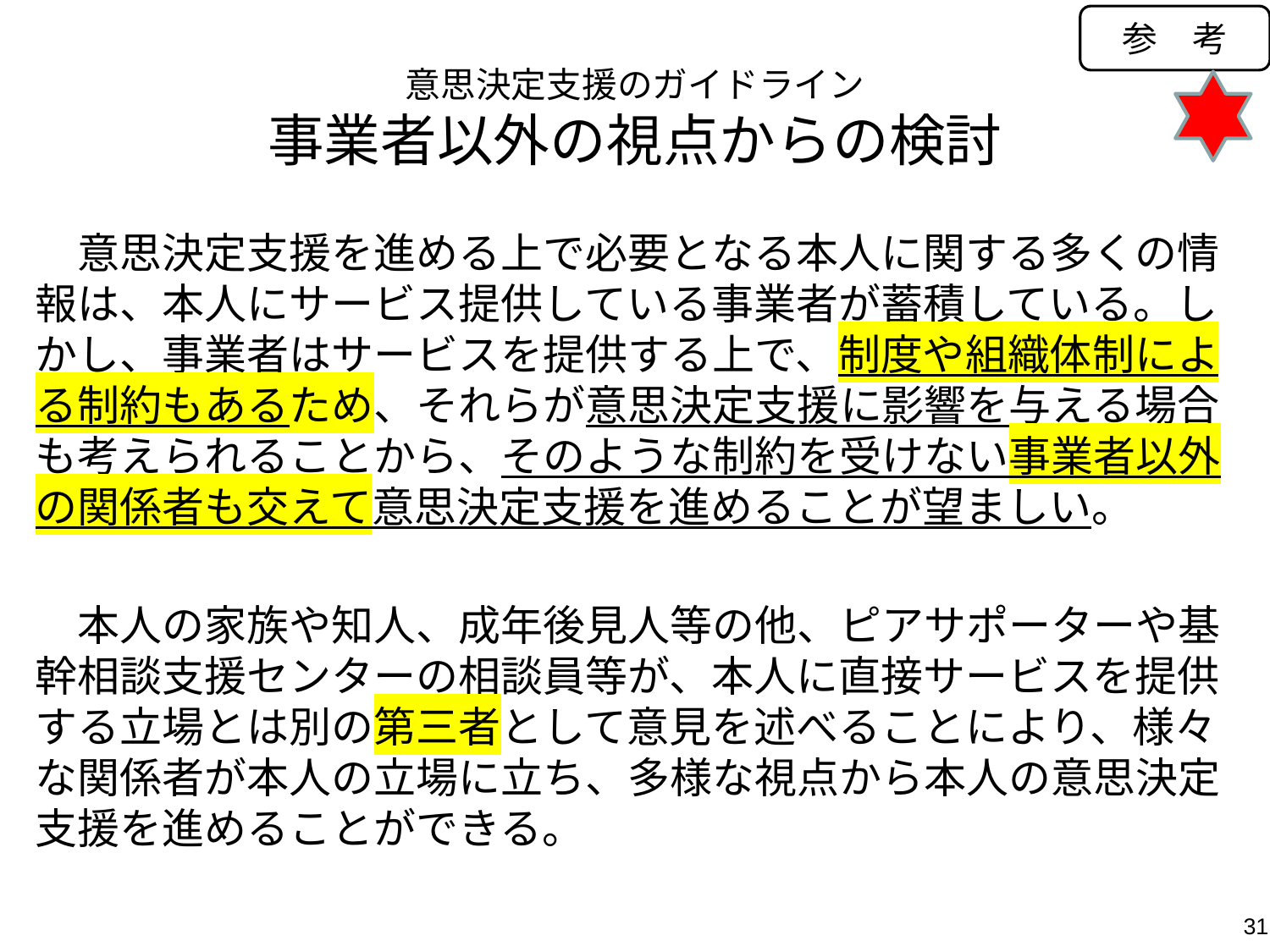

参　考
# 意思決定支援のガイドライン 事業者以外の視点からの検討

　意思決定支援を進める上で必要となる本人に関する多くの情報は、本人にサービス提供している事業者が蓄積している。しかし、事業者はサービスを提供する上で、制度や組織体制による制約もあるため、それらが意思決定支援に影響を与える場合も考えられることから、そのような制約を受けない事業者以外の関係者も交えて意思決定支援を進めることが望ましい。

　本人の家族や知人、成年後見人等の他、ピアサポーターや基幹相談支援センターの相談員等が、本人に直接サービスを提供する立場とは別の第三者として意見を述べることにより、様々な関係者が本人の立場に立ち、多様な視点から本人の意思決定支援を進めることができる。
31